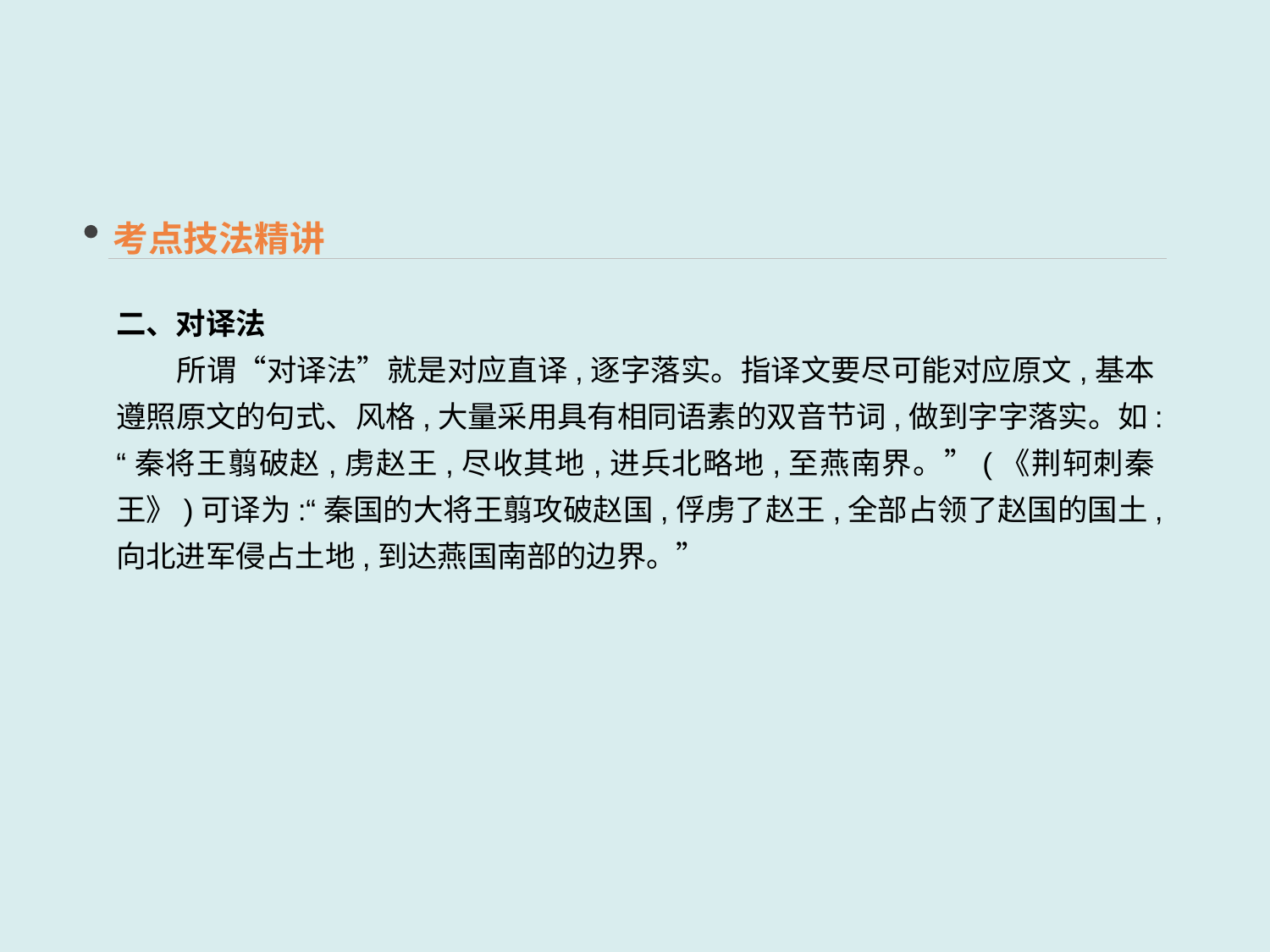

考点技法精讲

二、对译法
　　所谓“对译法”就是对应直译,逐字落实。指译文要尽可能对应原文,基本遵照原文的句式、风格,大量采用具有相同语素的双音节词,做到字字落实。如:“秦将王翦破赵,虏赵王,尽收其地,进兵北略地,至燕南界。”(《荆轲刺秦王》)可译为:“秦国的大将王翦攻破赵国,俘虏了赵王,全部占领了赵国的国土,向北进军侵占土地,到达燕国南部的边界。”